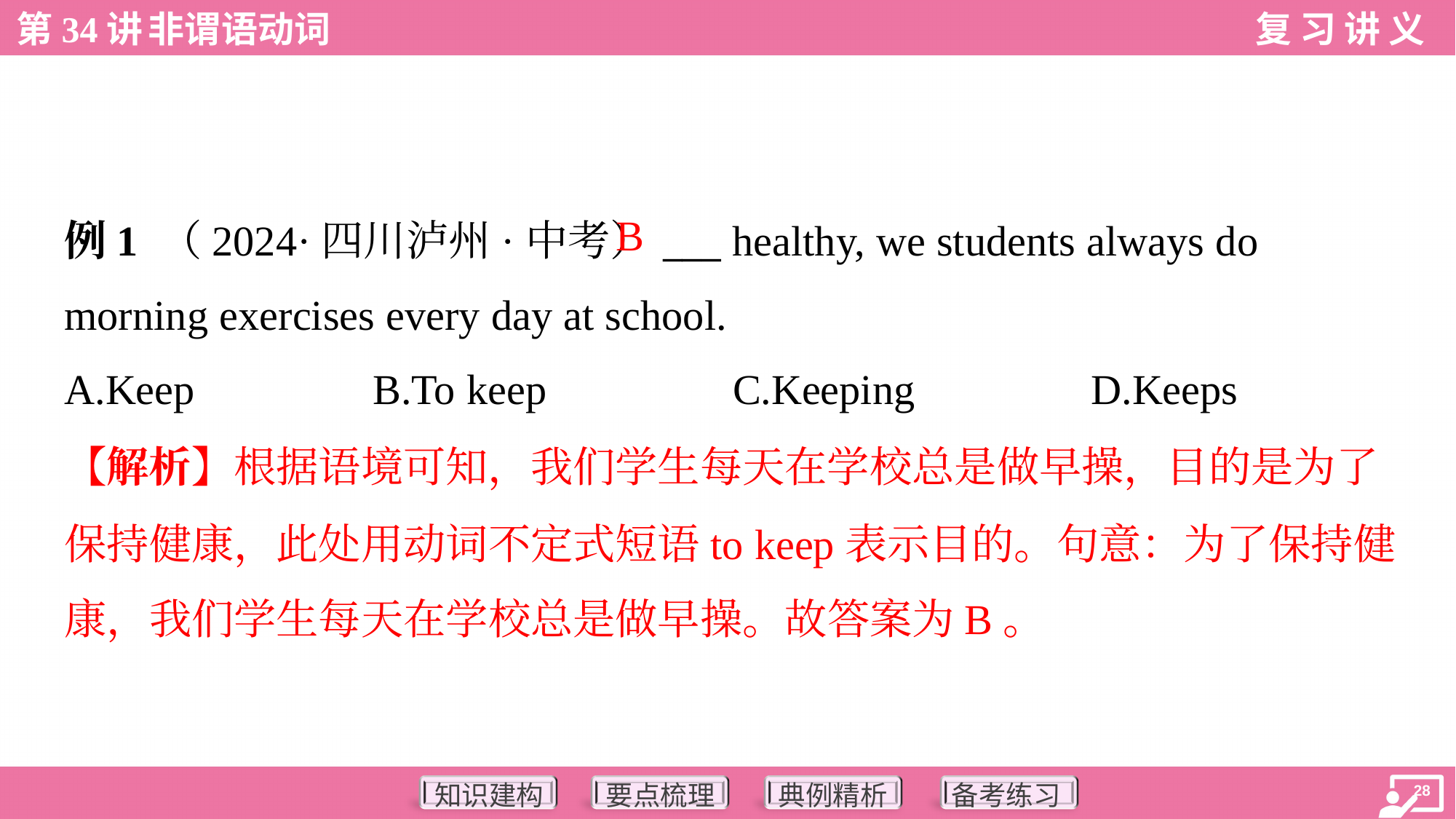

B
例1 （2024·四川泸州·中考）___ healthy, we students always do
morning exercises every day at school.
A.Keep	B.To keep	C.Keeping	D.Keeps
【解析】根据语境可知，我们学生每天在学校总是做早操，目的是为了
保持健康，此处用动词不定式短语to keep表示目的。句意：为了保持健
康，我们学生每天在学校总是做早操。故答案为B。